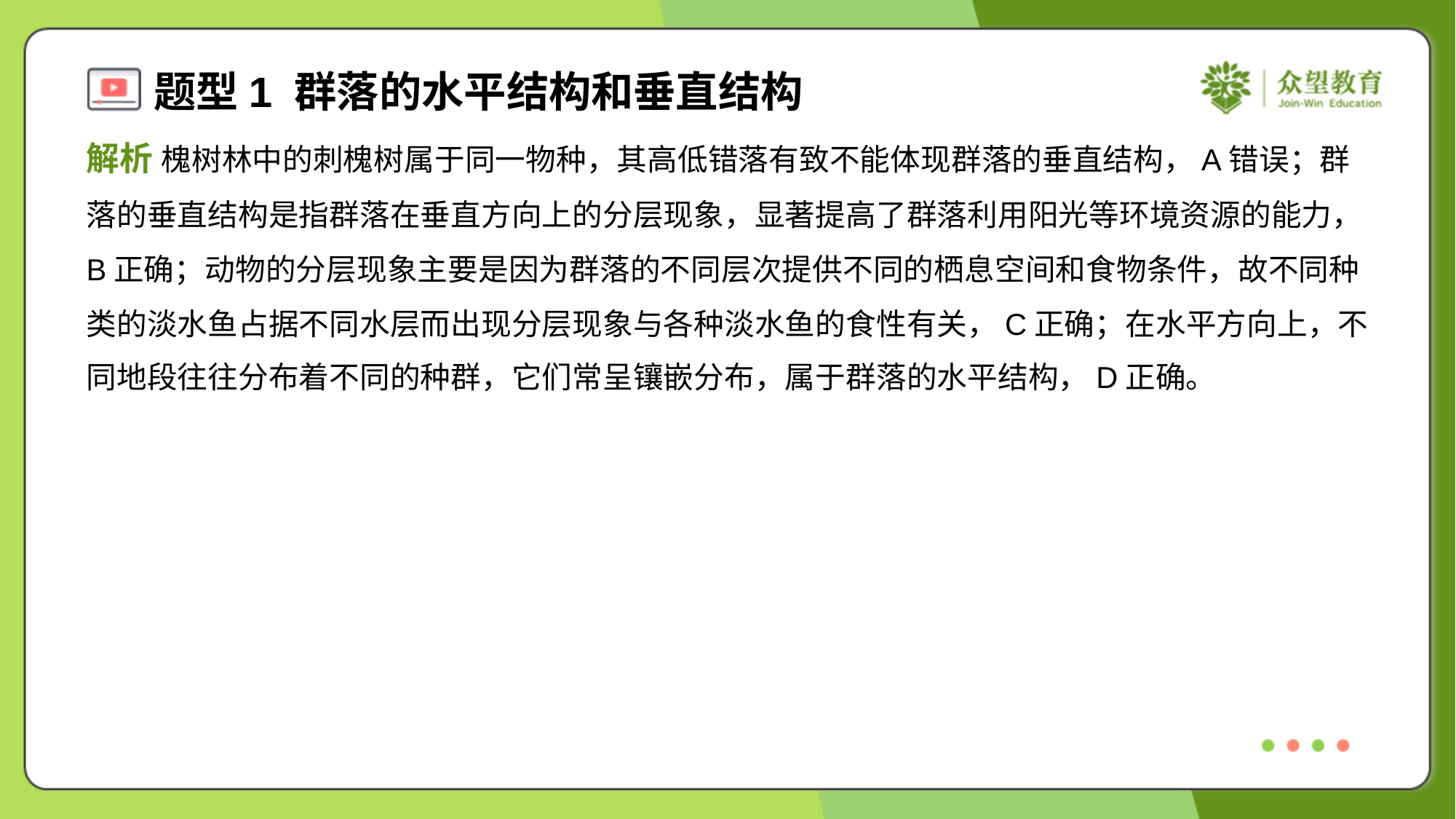

解析 槐树林中的刺槐树属于同一物种，其高低错落有致不能体现群落的垂直结构，A错误；群
落的垂直结构是指群落在垂直方向上的分层现象，显著提高了群落利用阳光等环境资源的能力，
B正确；动物的分层现象主要是因为群落的不同层次提供不同的栖息空间和食物条件，故不同种
类的淡水鱼占据不同水层而出现分层现象与各种淡水鱼的食性有关，C正确；在水平方向上，不
同地段往往分布着不同的种群，它们常呈镶嵌分布，属于群落的水平结构，D正确。